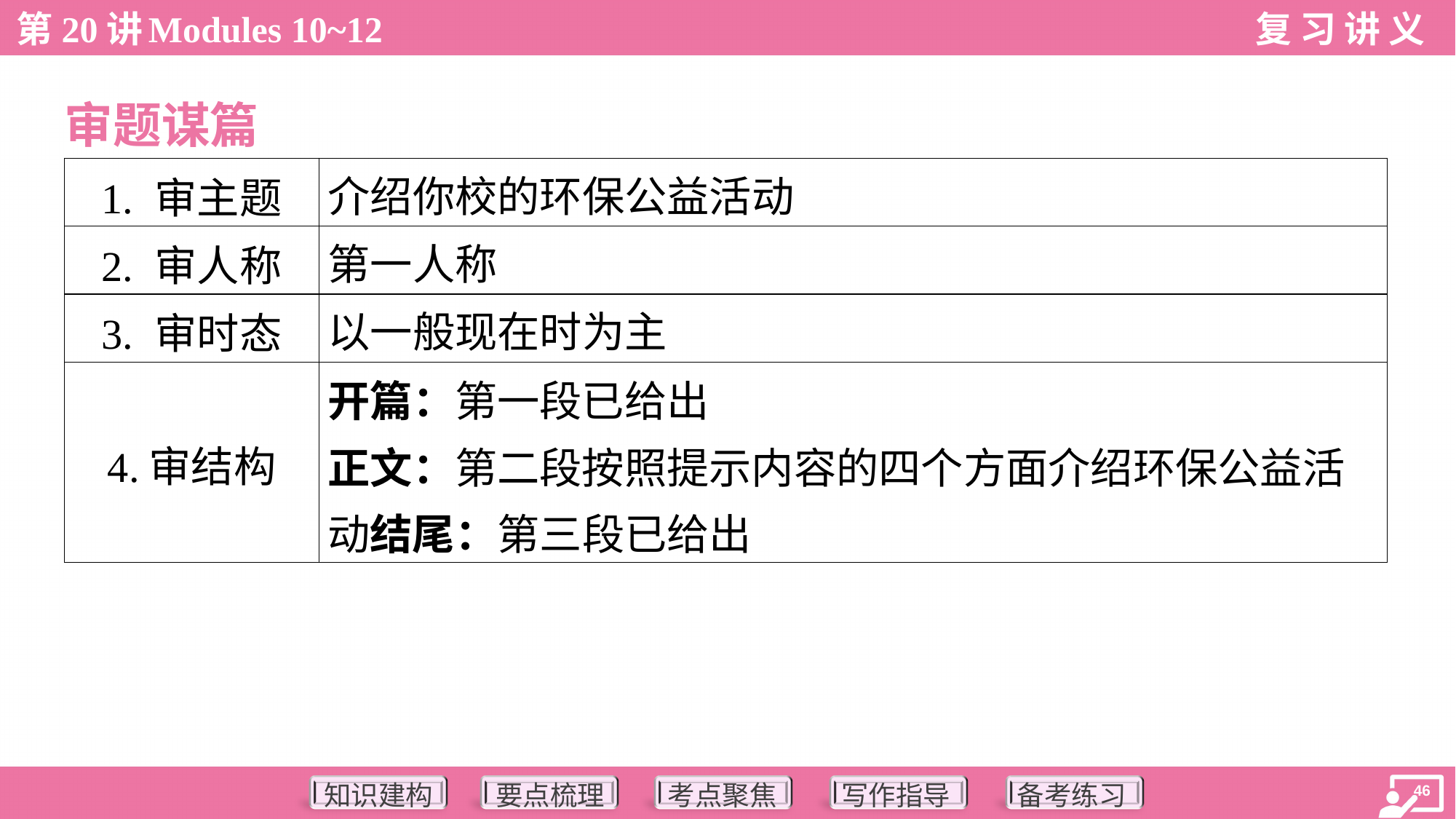

审题谋篇
| 1. 审主题 | 介绍你校的环保公益活动 |
| --- | --- |
| 2. 审人称 | 第一人称 |
| 3. 审时态 | 以一般现在时为主 |
| 4.审结构 | 开篇：第一段已给出 正文：第二段按照提示内容的四个方面介绍环保公益活动结尾：第三段已给出 |